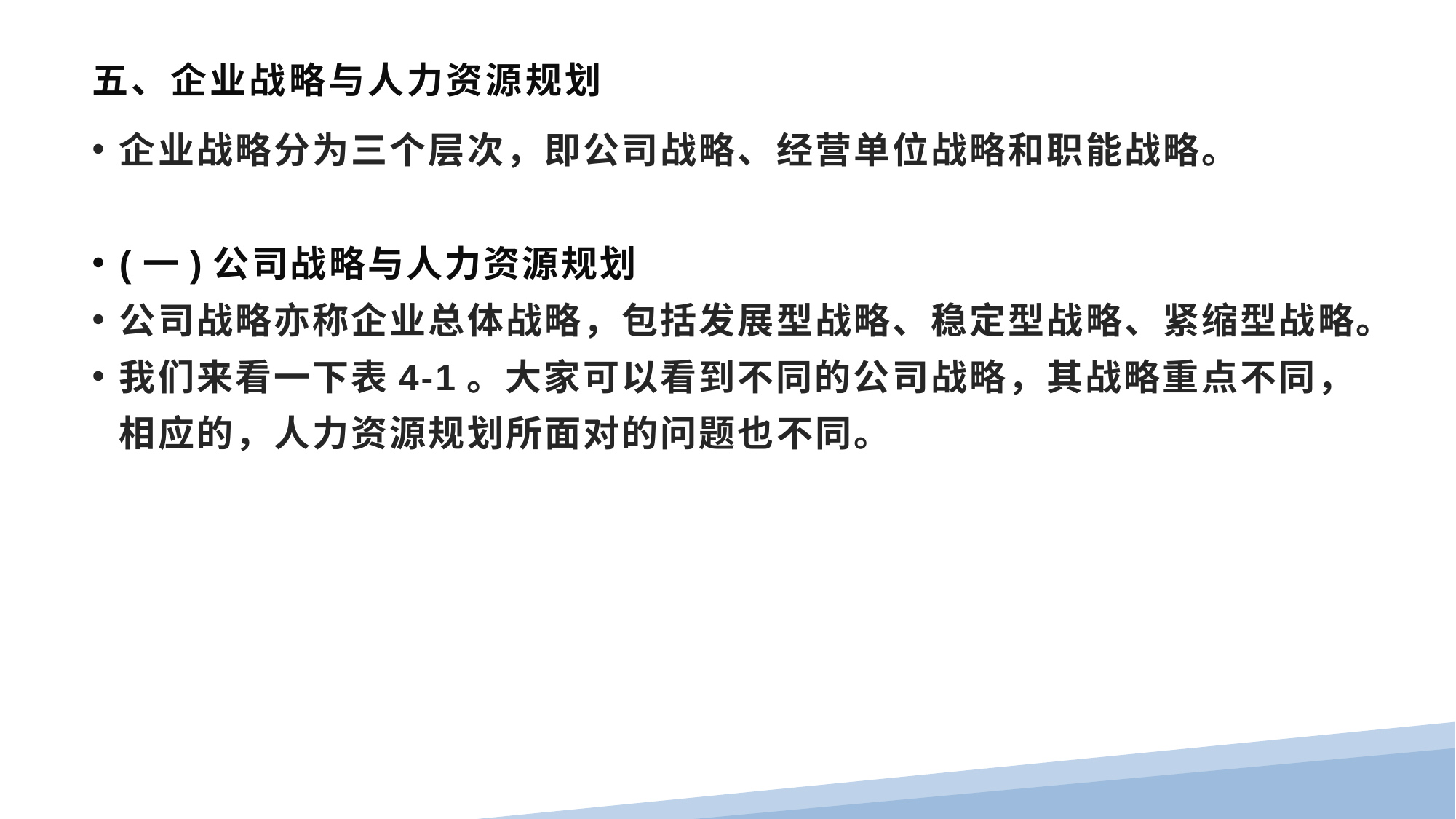

# 五、企业战略与人力资源规划
企业战略分为三个层次，即公司战略、经营单位战略和职能战略。

(一)公司战略与人力资源规划
公司战略亦称企业总体战略，包括发展型战略、稳定型战略、紧缩型战略。
我们来看一下表4-1。大家可以看到不同的公司战略，其战略重点不同，相应的，人力资源规划所面对的问题也不同。